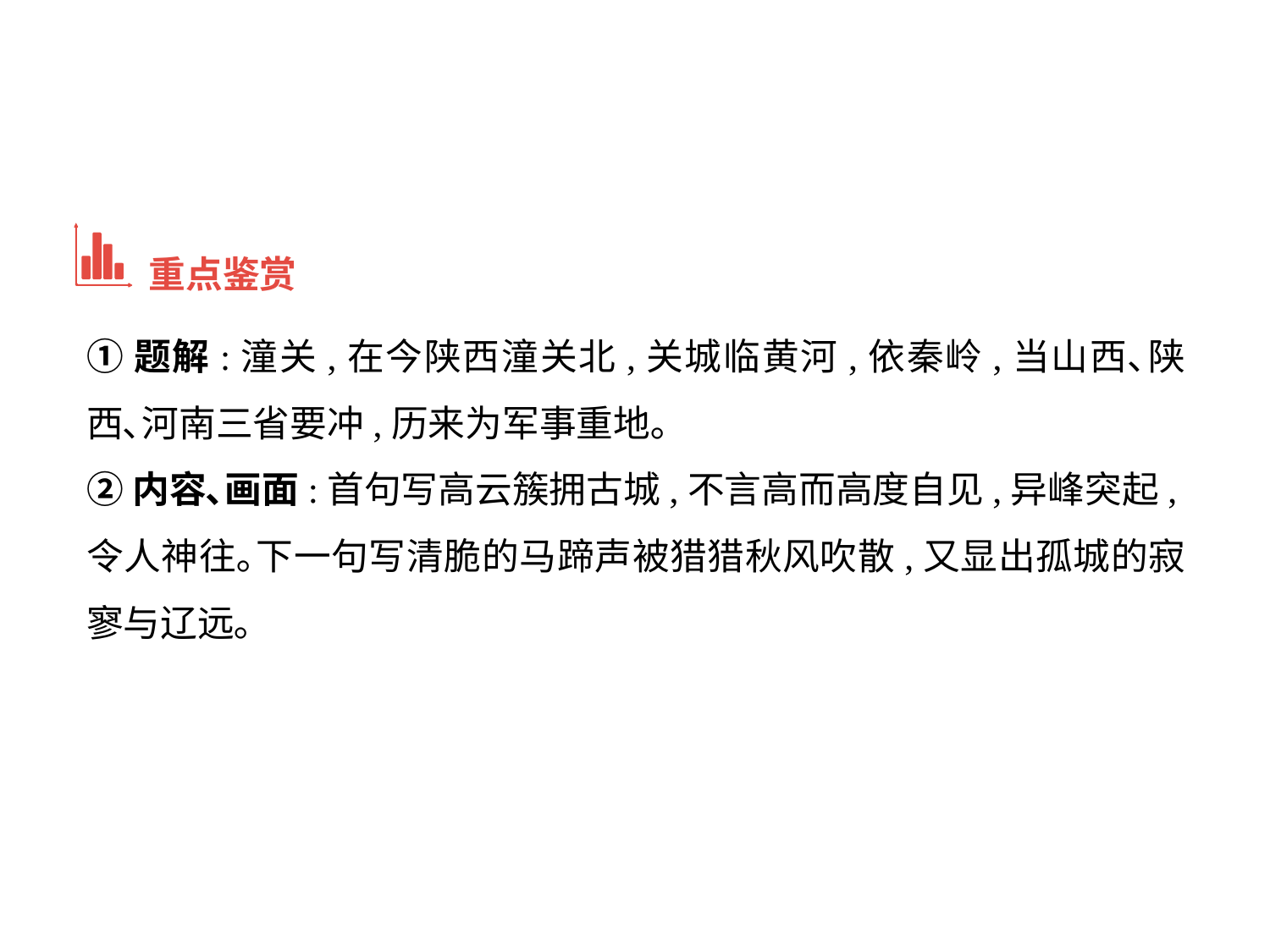

重点鉴赏
①题解:潼关,在今陕西潼关北,关城临黄河,依秦岭,当山西､陕西､河南三省要冲,历来为军事重地｡
②内容､画面:首句写高云簇拥古城,不言高而高度自见,异峰突起,令人神往｡下一句写清脆的马蹄声被猎猎秋风吹散,又显出孤城的寂寥与辽远｡